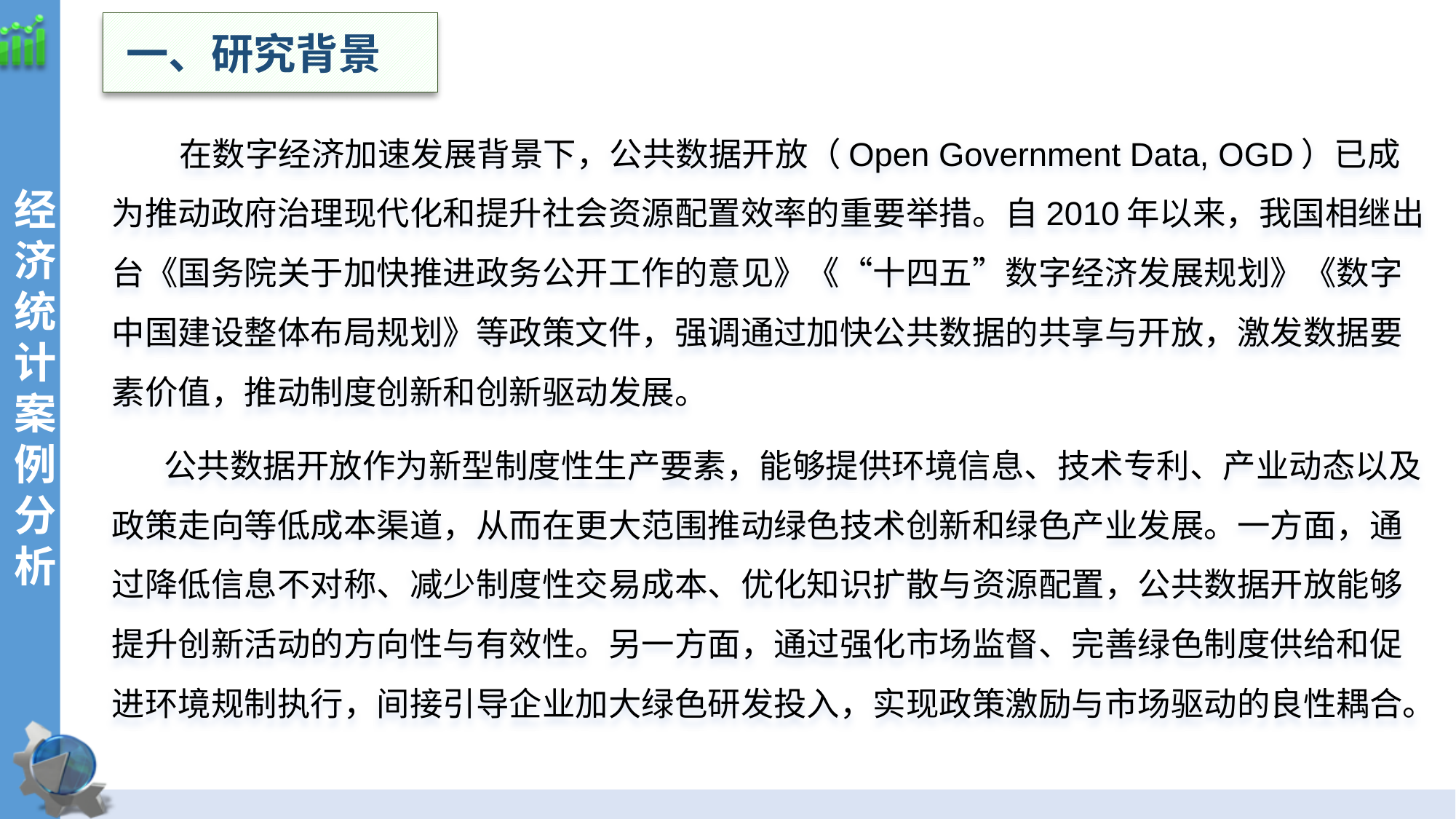

一、研究背景

在数字经济加速发展背景下，公共数据开放（Open Government Data, OGD）已成为推动政府治理现代化和提升社会资源配置效率的重要举措。自2010年以来，我国相继出台《国务院关于加快推进政务公开工作的意见》《“十四五”数字经济发展规划》《数字中国建设整体布局规划》等政策文件，强调通过加快公共数据的共享与开放，激发数据要素价值，推动制度创新和创新驱动发展。
      公共数据开放作为新型制度性生产要素，能够提供环境信息、技术专利、产业动态以及政策走向等低成本渠道，从而在更大范围推动绿色技术创新和绿色产业发展。一方面，通过降低信息不对称、减少制度性交易成本、优化知识扩散与资源配置，公共数据开放能够提升创新活动的方向性与有效性。另一方面，通过强化市场监督、完善绿色制度供给和促进环境规制执行，间接引导企业加大绿色研发投入，实现政策激励与市场驱动的良性耦合。
经济统计案例分析
4